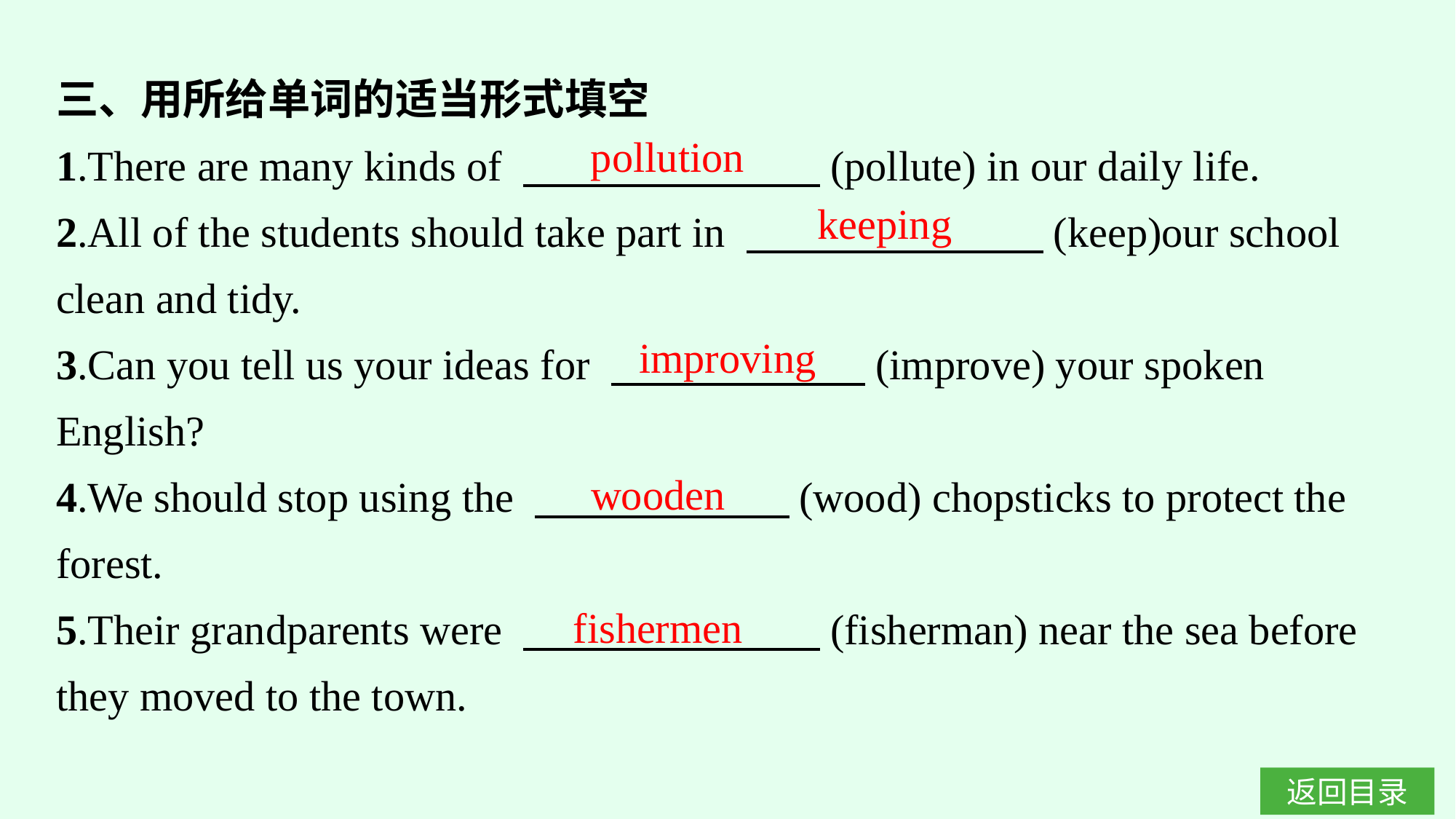

三、用所给单词的适当形式填空
1.There are many kinds of 　　　　　　　(pollute) in our daily life.
2.All of the students should take part in 　　　　　　　(keep)our school clean and tidy.
3.Can you tell us your ideas for 　　　　　　(improve) your spoken English?
4.We should stop using the 　　　　　　(wood) chopsticks to protect the forest.
5.Their grandparents were 　　　　　　　(fisherman) near the sea before they moved to the town.
pollution
keeping
improving
wooden
fishermen